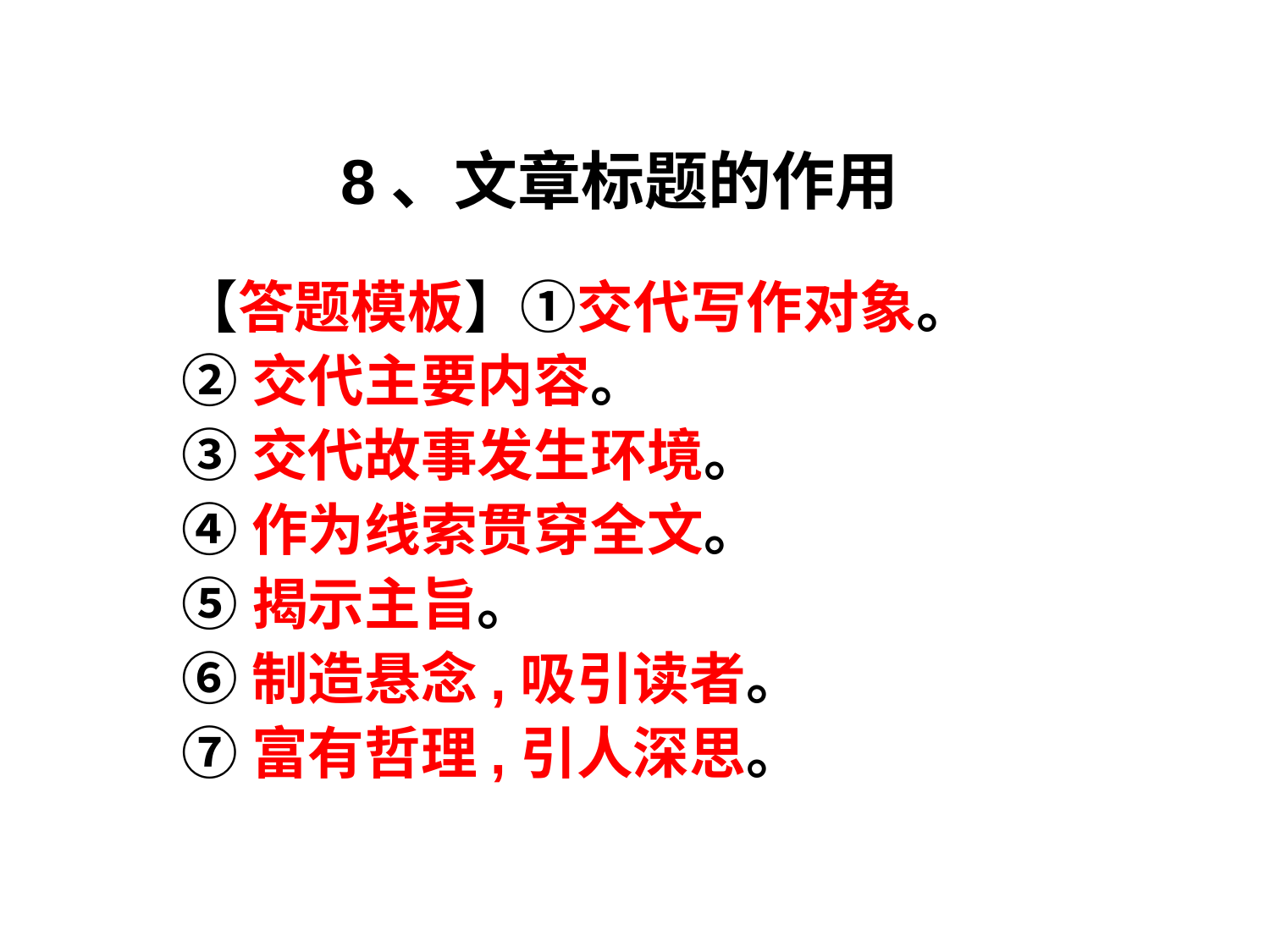

# 8、文章标题的作用
【答题模板】①交代写作对象。
②交代主要内容。
③交代故事发生环境。
④作为线索贯穿全文。
⑤揭示主旨。
⑥制造悬念,吸引读者。
⑦富有哲理,引人深思。